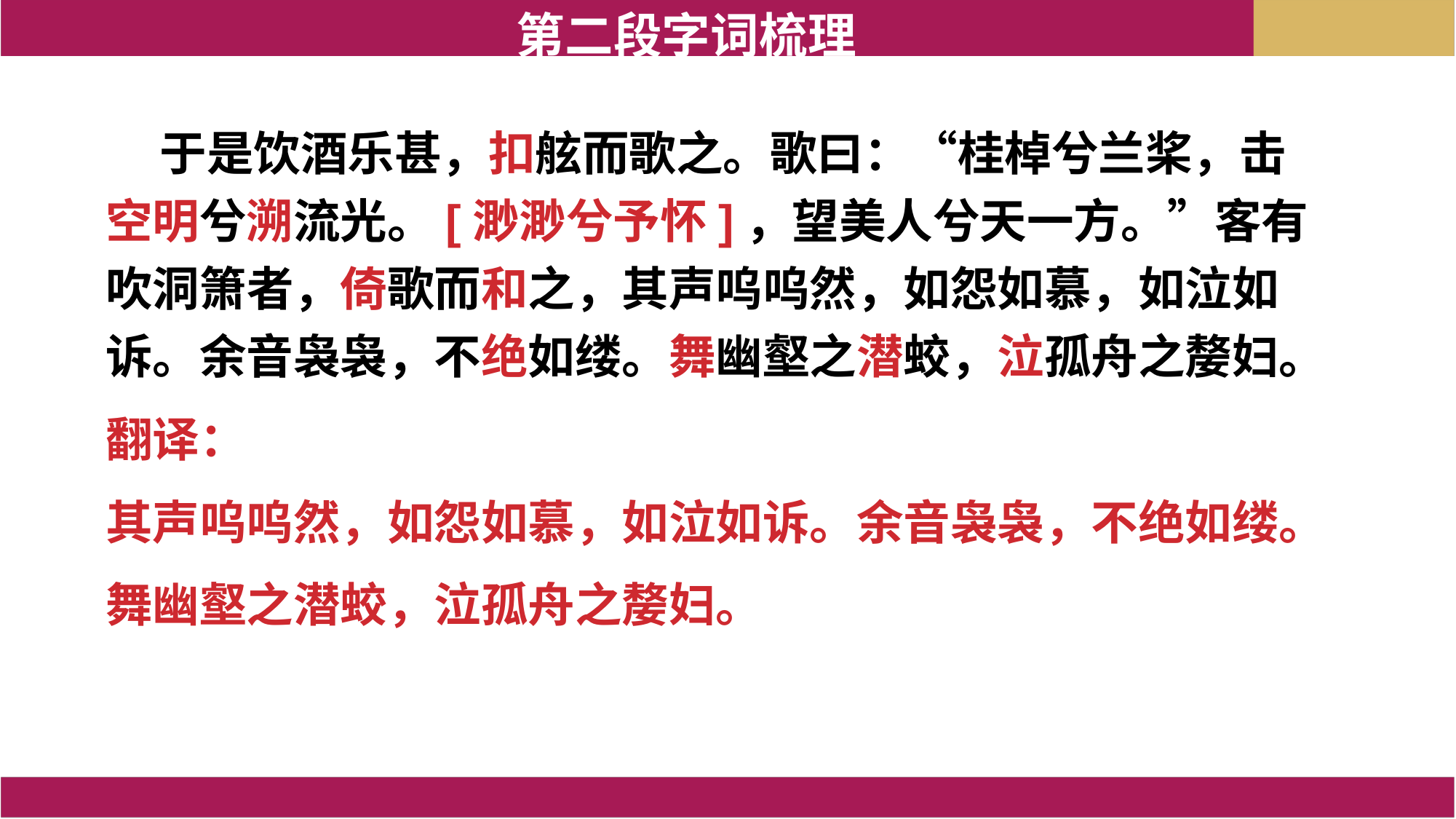

第二段字词梳理
    于是饮酒乐甚，扣舷而歌之。歌曰：“桂棹兮兰桨，击空明兮溯流光。[渺渺兮予怀]，望美人兮天一方。”客有吹洞箫者，倚歌而和之，其声呜呜然，如怨如慕，如泣如诉。余音袅袅，不绝如缕。舞幽壑之潜蛟，泣孤舟之嫠妇。
翻译：
其声呜呜然，如怨如慕，如泣如诉。余音袅袅，不绝如缕。
舞幽壑之潜蛟，泣孤舟之嫠妇。